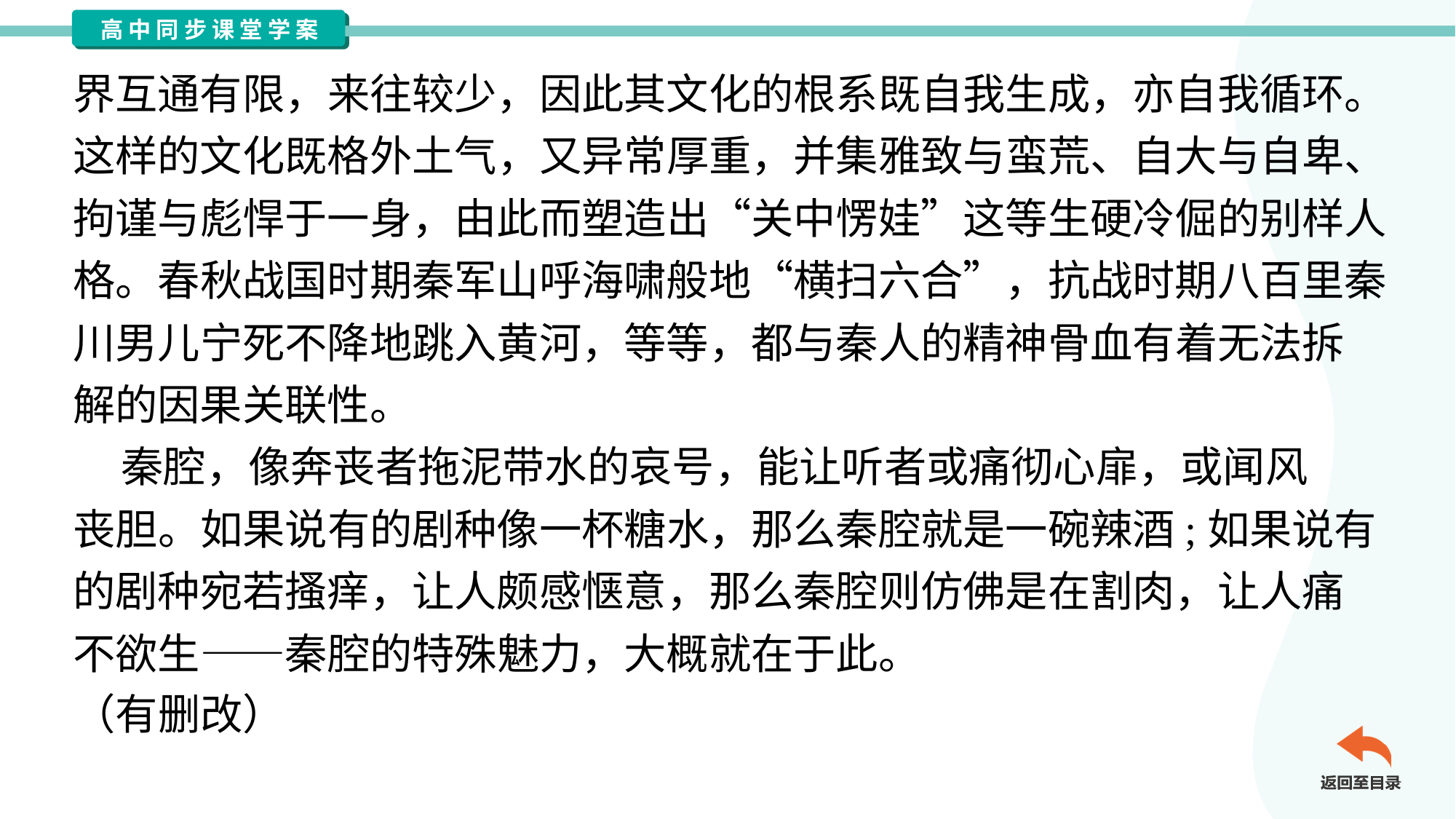

界互通有限，来往较少，因此其文化的根系既自我生成，亦自我循环。
这样的文化既格外土气，又异常厚重，并集雅致与蛮荒、自大与自卑、
拘谨与彪悍于一身，由此而塑造出“关中愣娃”这等生硬冷倔的别样人
格。春秋战国时期秦军山呼海啸般地“横扫六合”，抗战时期八百里秦
川男儿宁死不降地跳入黄河，等等，都与秦人的精神骨血有着无法拆
解的因果关联性。
    秦腔，像奔丧者拖泥带水的哀号，能让听者或痛彻心扉，或闻风
丧胆。如果说有的剧种像一杯糖水，那么秦腔就是一碗辣酒;如果说有
的剧种宛若搔痒，让人颇感惬意，那么秦腔则仿佛是在割肉，让人痛
不欲生——秦腔的特殊魅力，大概就在于此。
（有删改）#1.8.1